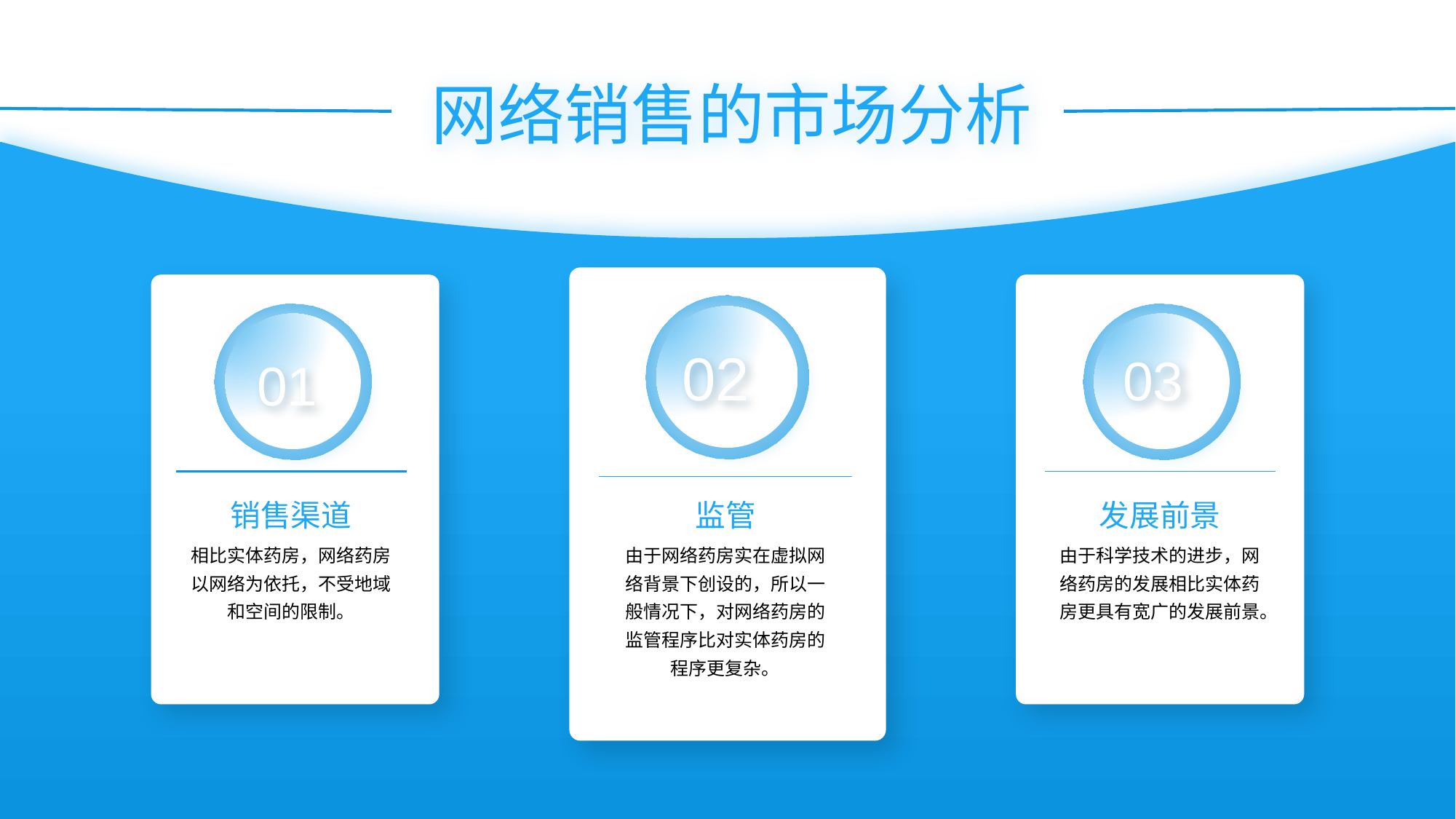

网络销售的市场分析

02
03
01
销售渠道
监管
发展前景
相比实体药房，网络药房以网络为依托，不受地域和空间的限制。
由于网络药房实在虚拟网络背景下创设的，所以一般情况下，对网络药房的监管程序比对实体药房的程序更复杂。

由于科学技术的进步，网络药房的发展相比实体药房更具有宽广的发展前景。